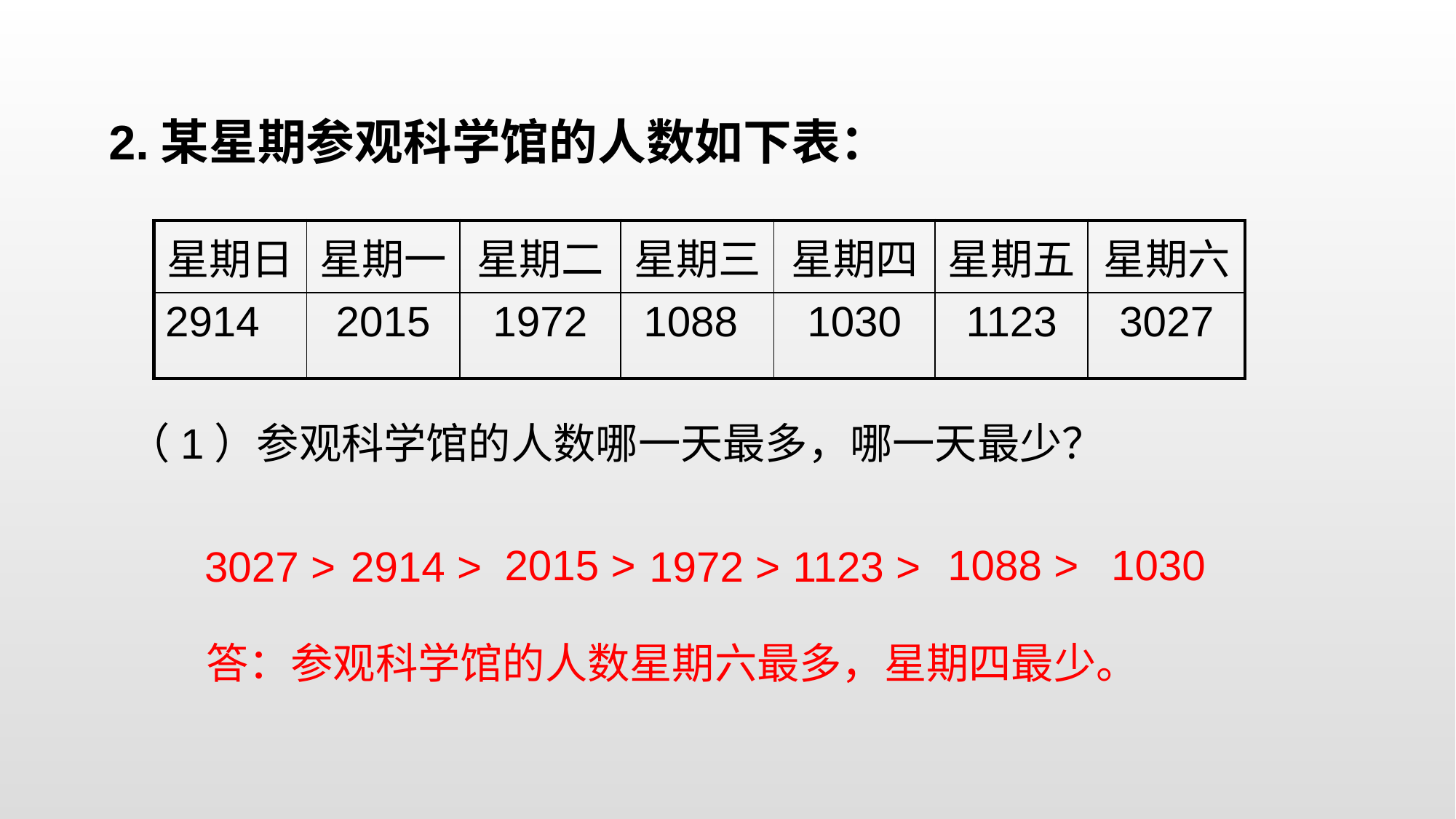

2.某星期参观科学馆的人数如下表：
| 星期日 | 星期一 | 星期二 | 星期三 | 星期四 | 星期五 | 星期六 |
| --- | --- | --- | --- | --- | --- | --- |
| 2914 | 2015 | 1972 | 1088 | 1030 | 1123 | 3027 |
（1）参观科学馆的人数哪一天最多，哪一天最少？
1030
2015 >
1088 >
3027 >
2914 >
1972 >
1123 >
答：参观科学馆的人数星期六最多，星期四最少。